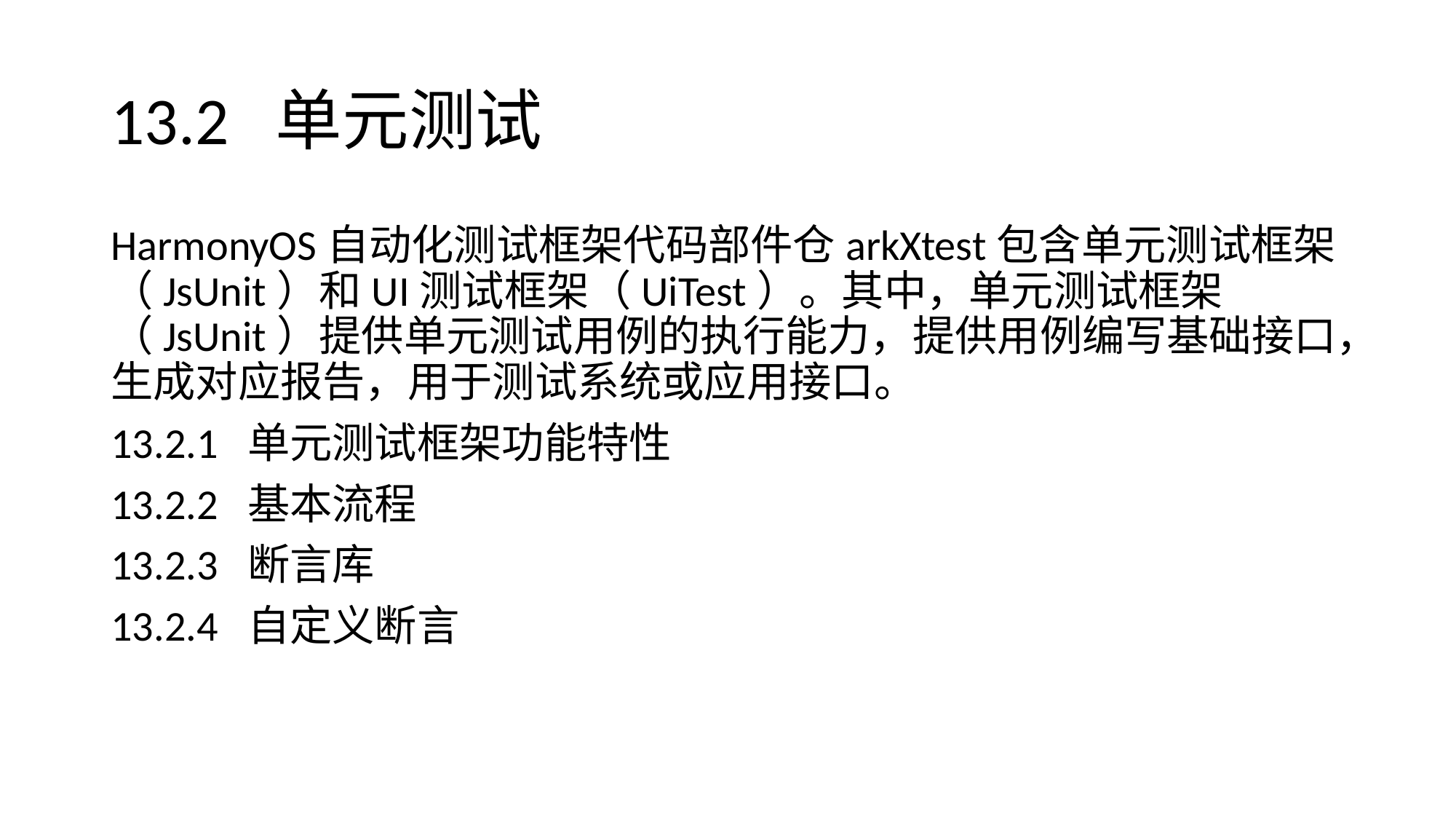

# 13.2  单元测试
HarmonyOS自动化测试框架代码部件仓arkXtest包含单元测试框架（JsUnit）和UI测试框架（UiTest）。其中，单元测试框架（JsUnit）提供单元测试用例的执行能力，提供用例编写基础接口，生成对应报告，用于测试系统或应用接口。
13.2.1  单元测试框架功能特性
13.2.2  基本流程
13.2.3  断言库
13.2.4  自定义断言